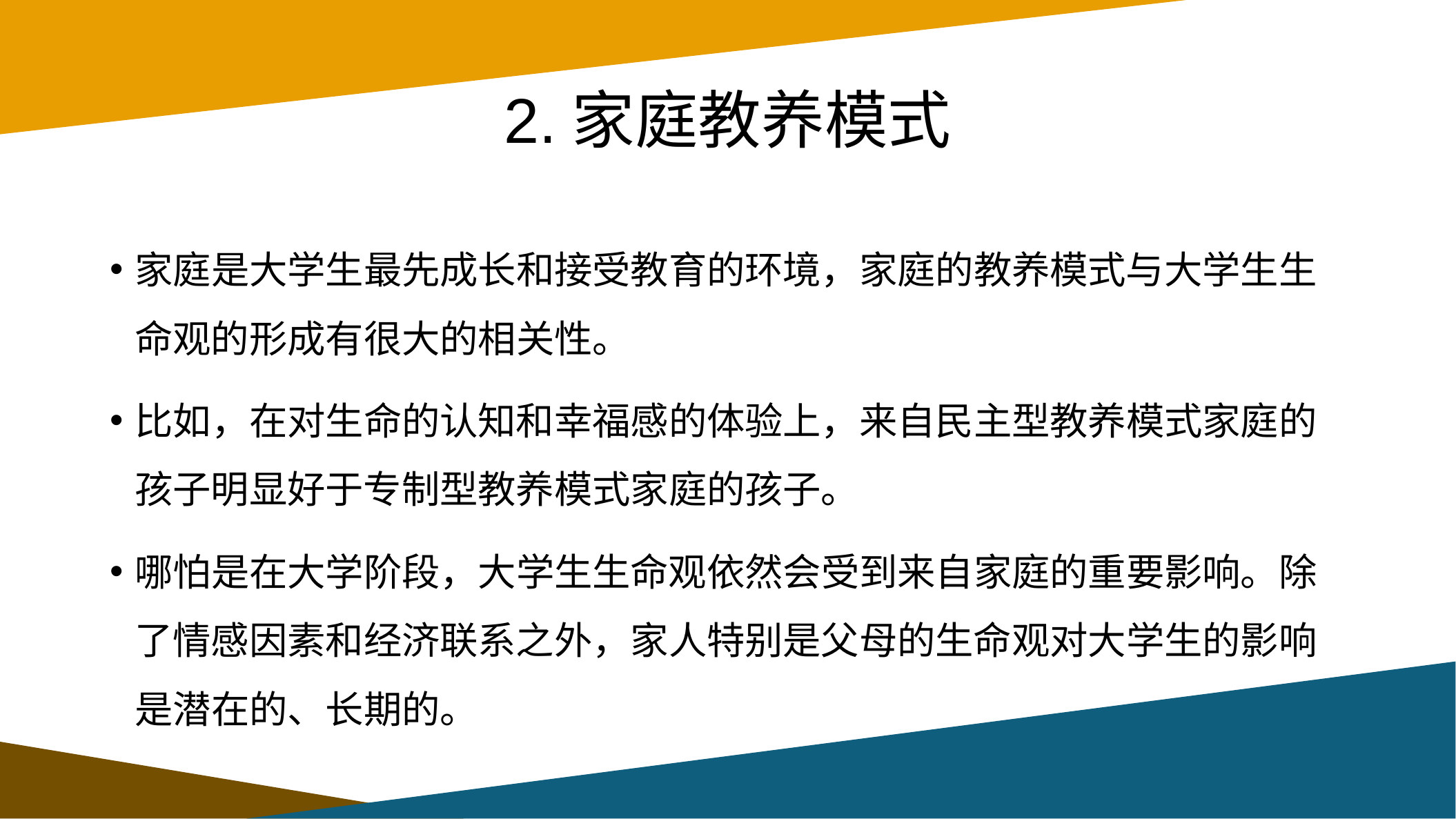

# 2.家庭教养模式
家庭是大学生最先成长和接受教育的环境，家庭的教养模式与大学生生命观的形成有很大的相关性。
比如，在对生命的认知和幸福感的体验上，来自民主型教养模式家庭的孩子明显好于专制型教养模式家庭的孩子。
哪怕是在大学阶段，大学生生命观依然会受到来自家庭的重要影响。除了情感因素和经济联系之外，家人特别是父母的生命观对大学生的影响是潜在的、长期的。